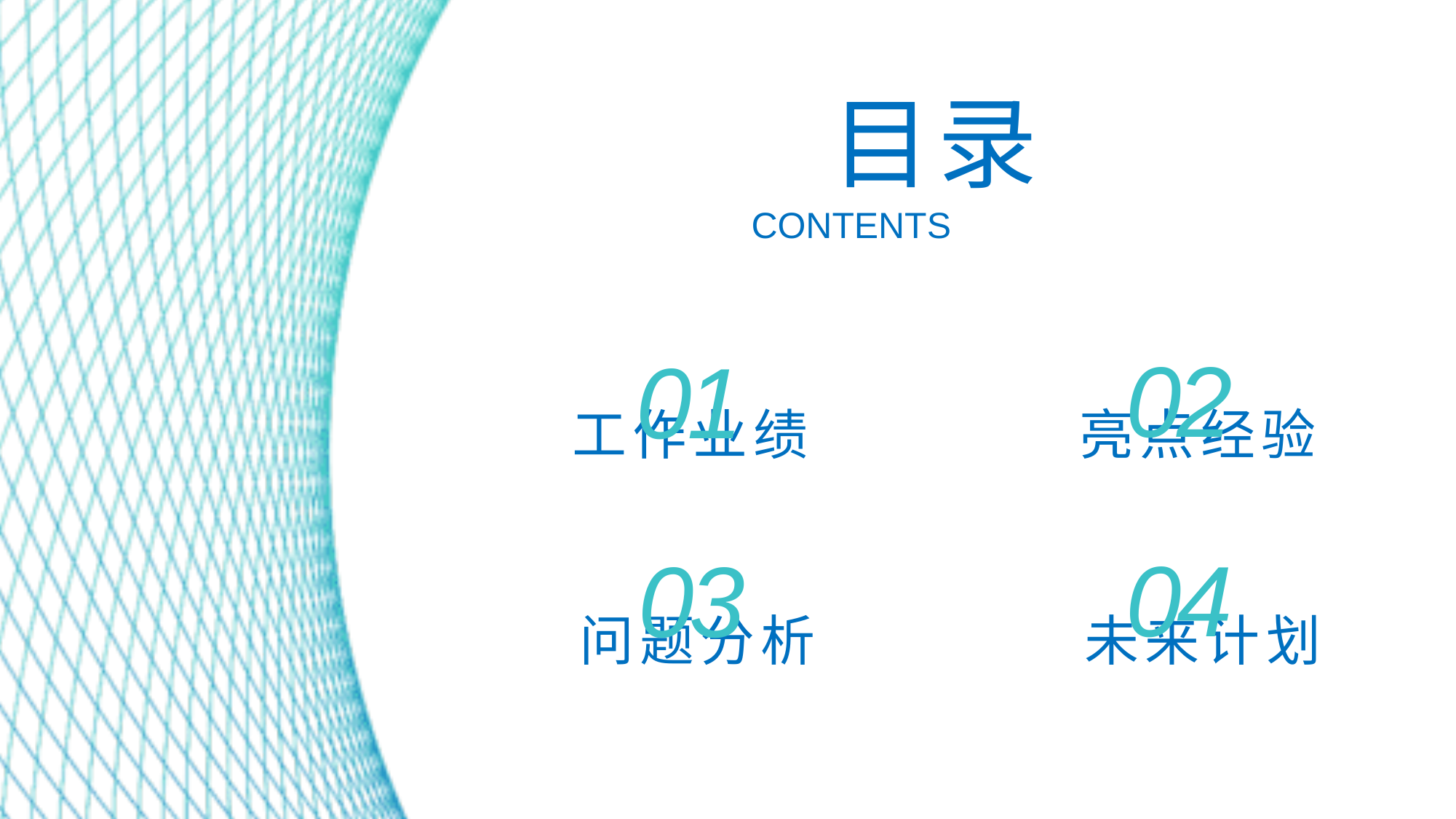

目录
CONTENTS
02
亮点经验
01
工作业绩
04
未来计划
03
问题分析